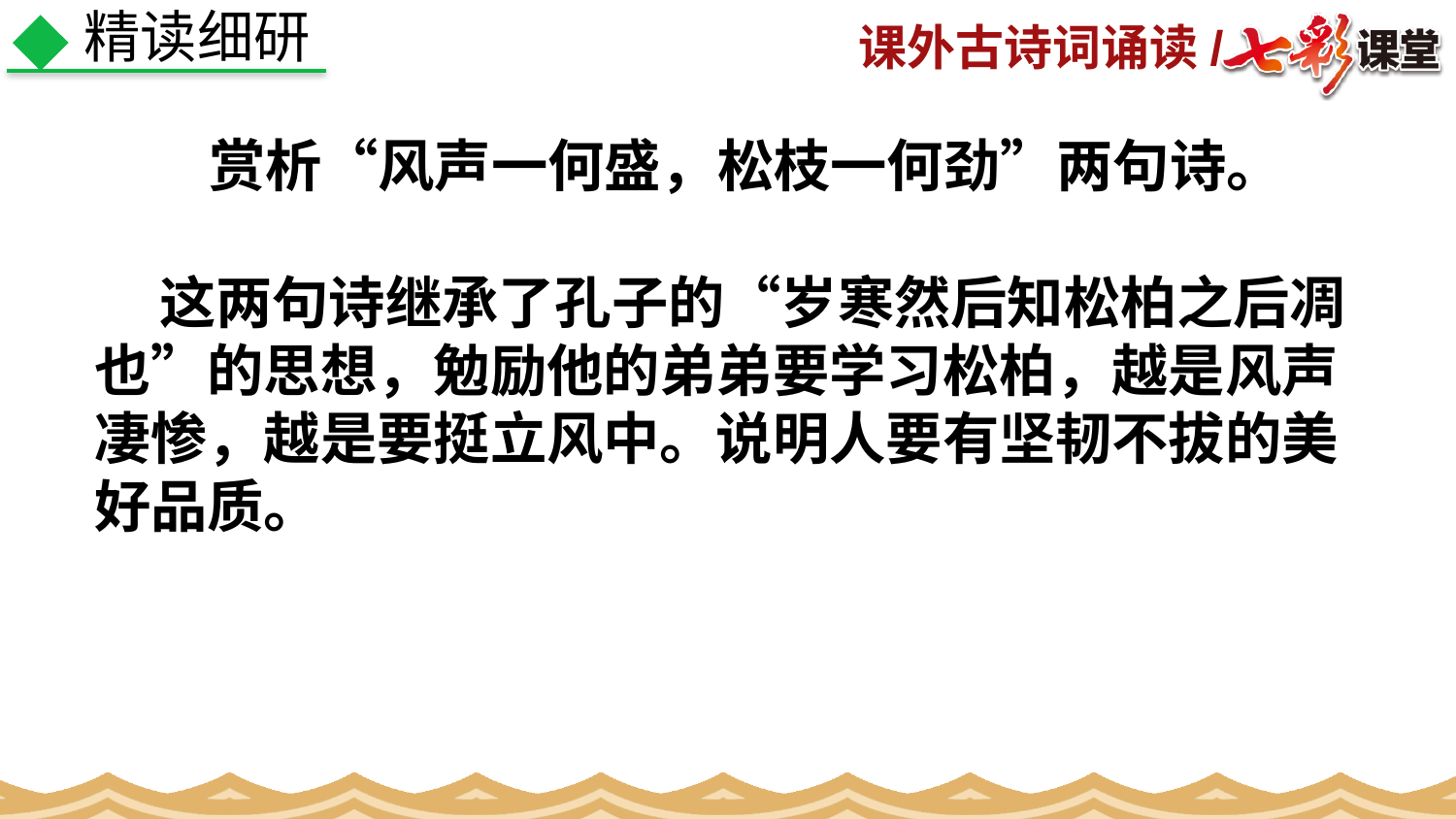

精读细研

赏析“风声一何盛，松枝一何劲”两句诗。
    这两句诗继承了孔子的“岁寒然后知松柏之后凋也”的思想，勉励他的弟弟要学习松柏，越是风声凄惨，越是要挺立风中。说明人要有坚韧不拔的美好品质。